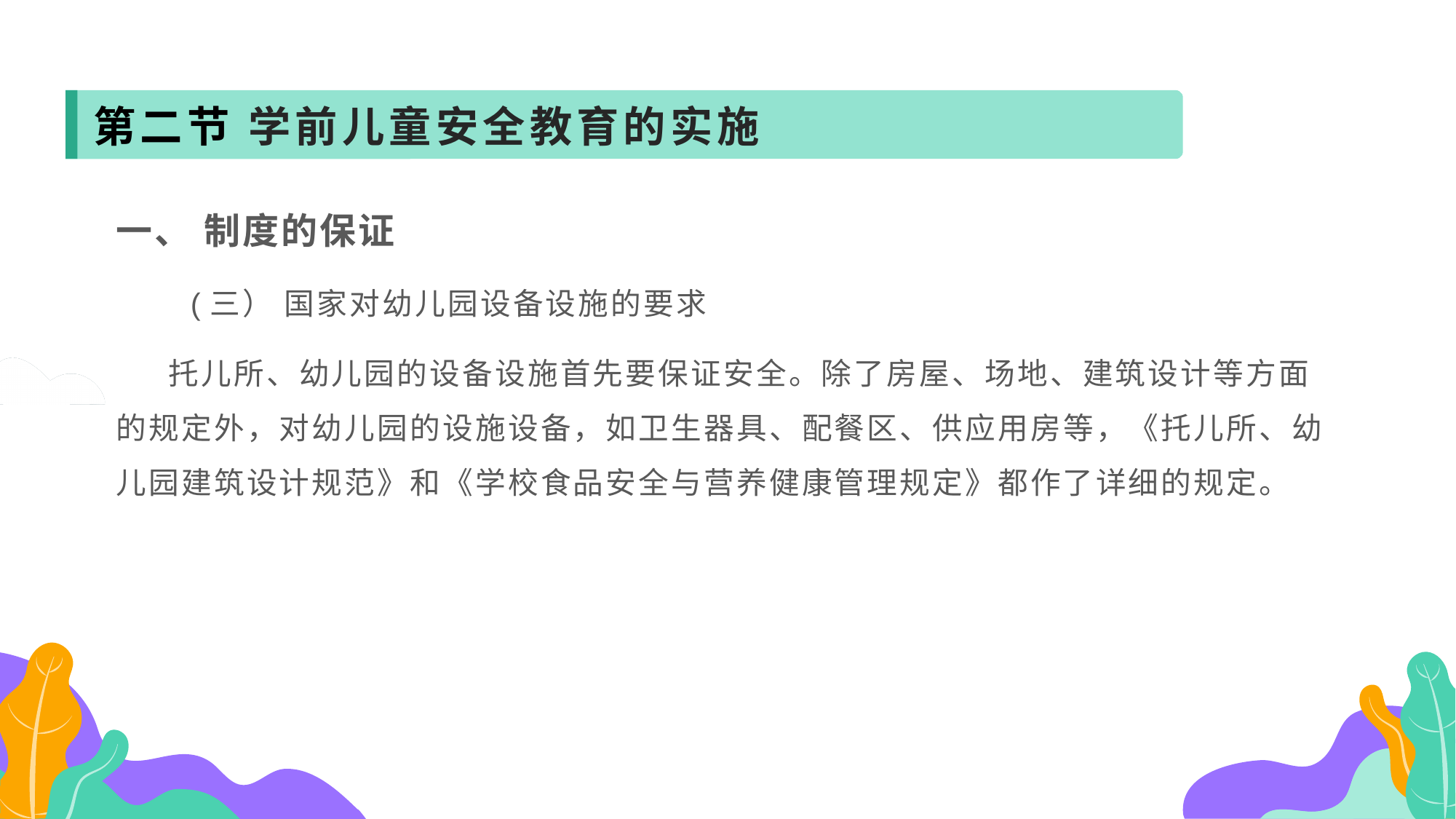

第二节 学前儿童安全教育的实施
一、 制度的保证
       (三） 国家对幼儿园设备设施的要求
     托儿所、幼儿园的设备设施首先要保证安全。除了房屋、场地、建筑设计等方面的规定外，对幼儿园的设施设备，如卫生器具、配餐区、供应用房等，《托儿所、幼儿园建筑设计规范》和《学校食品安全与营养健康管理规定》都作了详细的规定。